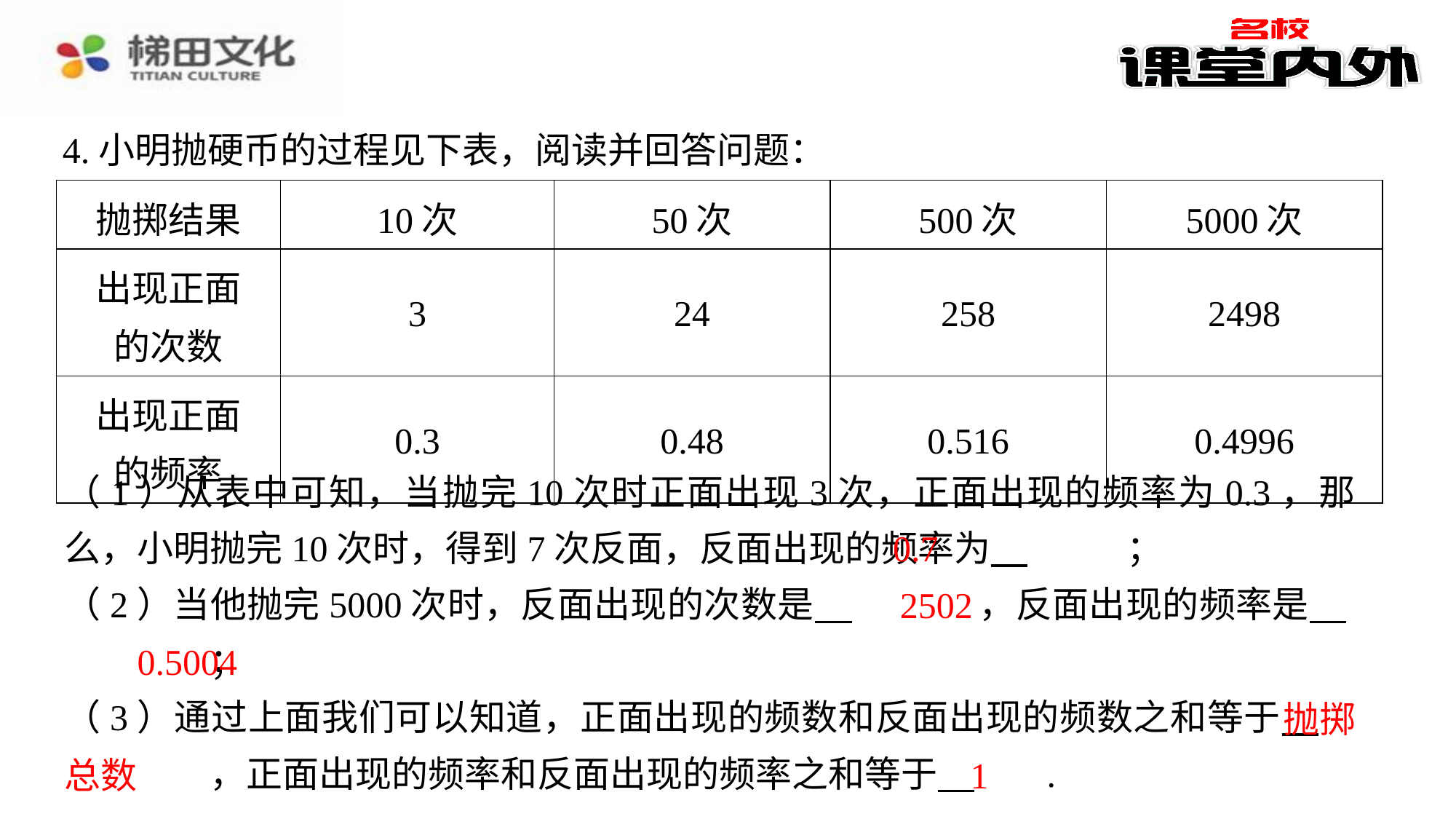

4.小明抛硬币的过程见下表，阅读并回答问题：
| 抛掷结果 | 10次 | 50次 | 500次 | 5000次 |
| --- | --- | --- | --- | --- |
| 出现正面 的次数 | 3 | 24 | 258 | 2498 |
| 出现正面 的频率 | 0.3 | 0.48 | 0.516 | 0.4996 |
（1）从表中可知，当抛完10次时正面出现3次，正面出现的频率为0.3，那么，小明抛完10次时，得到7次反面，反面出现的频率为 　0.7　⁠；
（2）当他抛完5000次时，反面出现的次数是 　2502　⁠，反面出现的频率是 　0.5004　⁠；
（3）通过上面我们可以知道，正面出现的频数和反面出现的频数之和等于 　抛掷总数　⁠，正面出现的频率和反面出现的频率之和等于 　1　⁠.
0.7
2502
0.5004
抛掷
总数
1